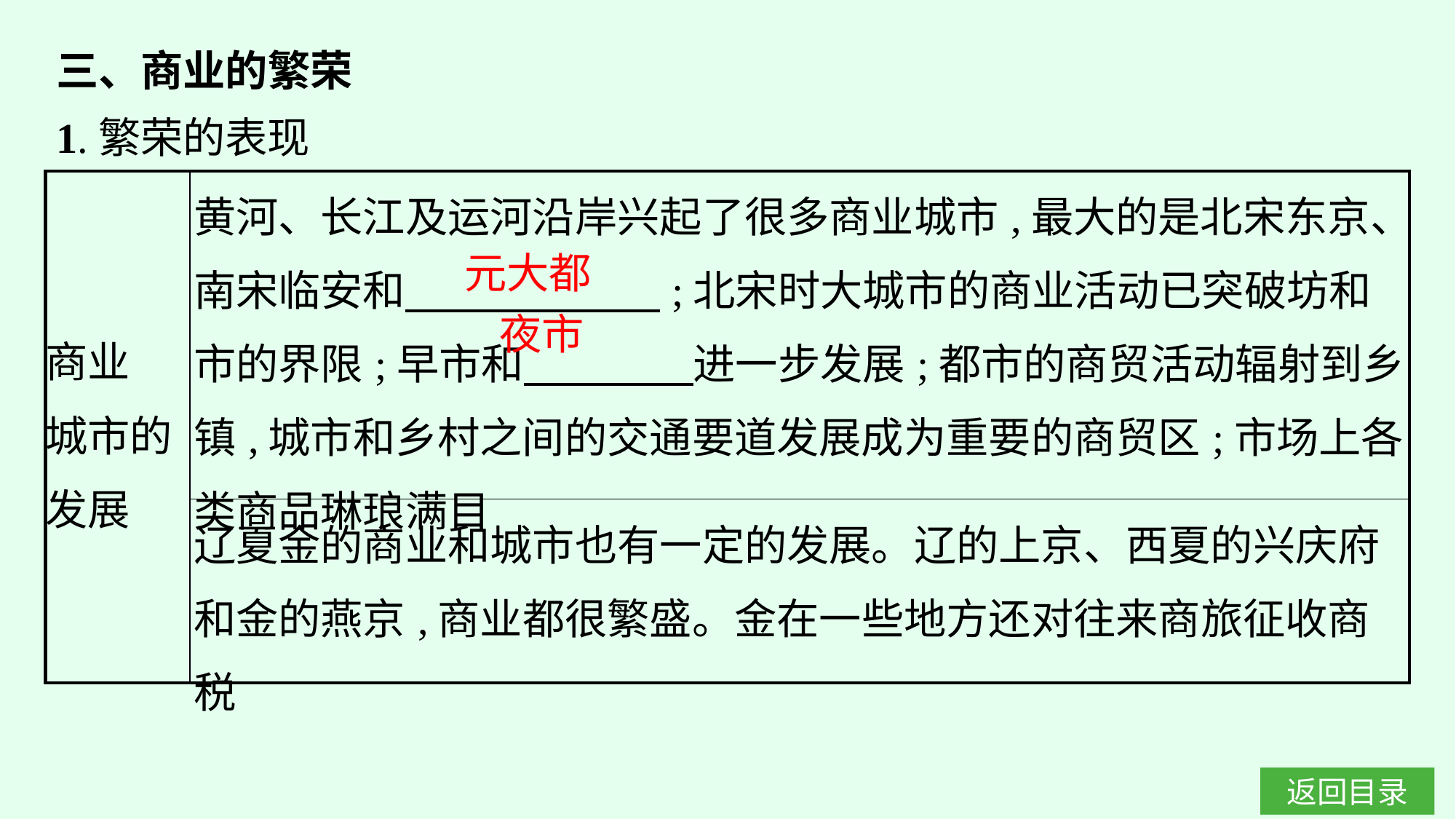

三、商业的繁荣
1.繁荣的表现
| 商业 城市的 发展 | 黄河、长江及运河沿岸兴起了很多商业城市,最大的是北宋东京、南宋临安和　　　　　　;北宋时大城市的商业活动已突破坊和市的界限;早市和　　　　进一步发展;都市的商贸活动辐射到乡镇,城市和乡村之间的交通要道发展成为重要的商贸区;市场上各类商品琳琅满目 |
| --- | --- |
|  | 辽夏金的商业和城市也有一定的发展。辽的上京、西夏的兴庆府和金的燕京,商业都很繁盛。金在一些地方还对往来商旅征收商税 |
元大都
夜市